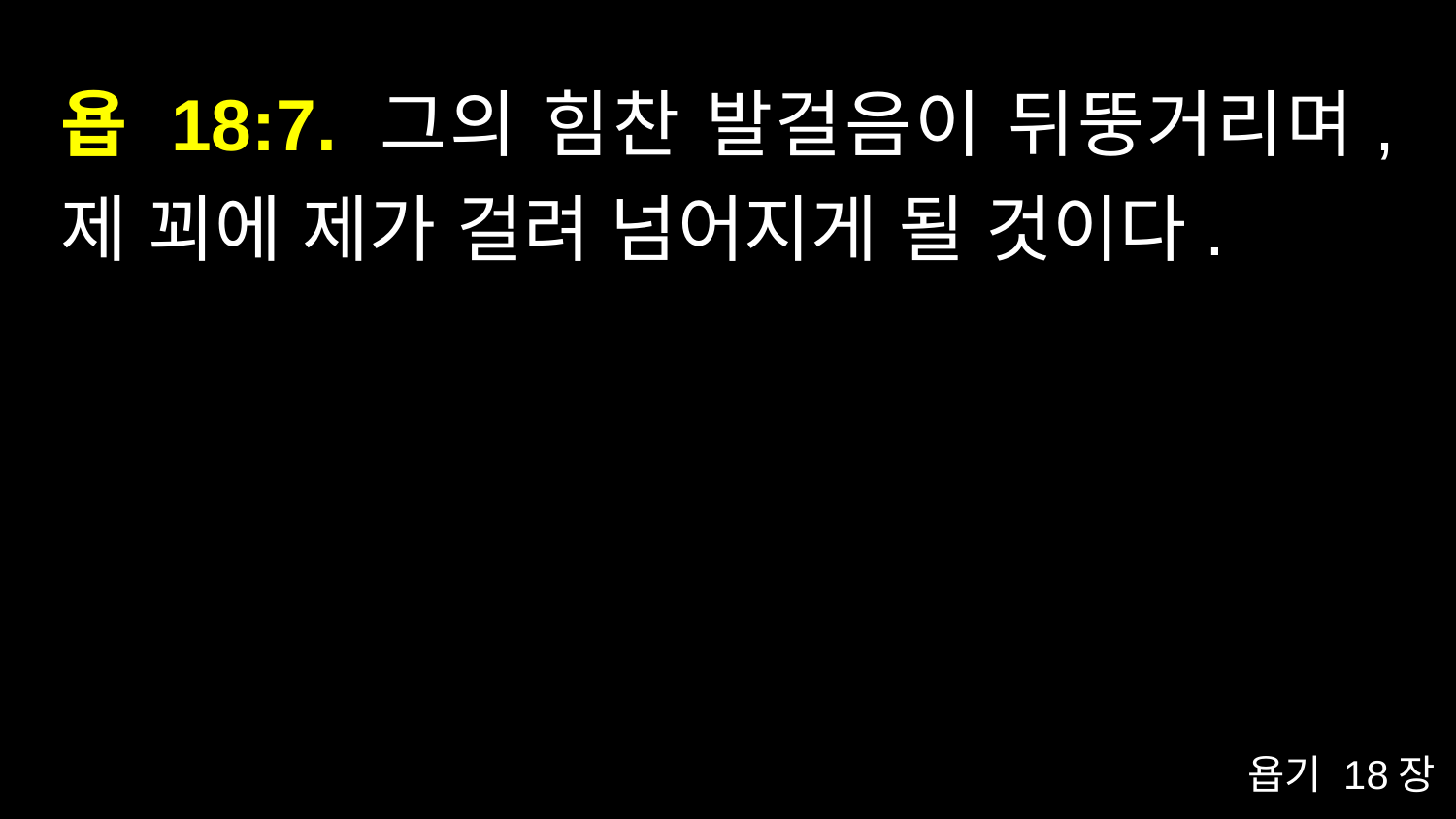

# 욥 18:7. 그의 힘찬 발걸음이 뒤뚱거리며, 제 꾀에 제가 걸려 넘어지게 될 것이다.
욥기 18장